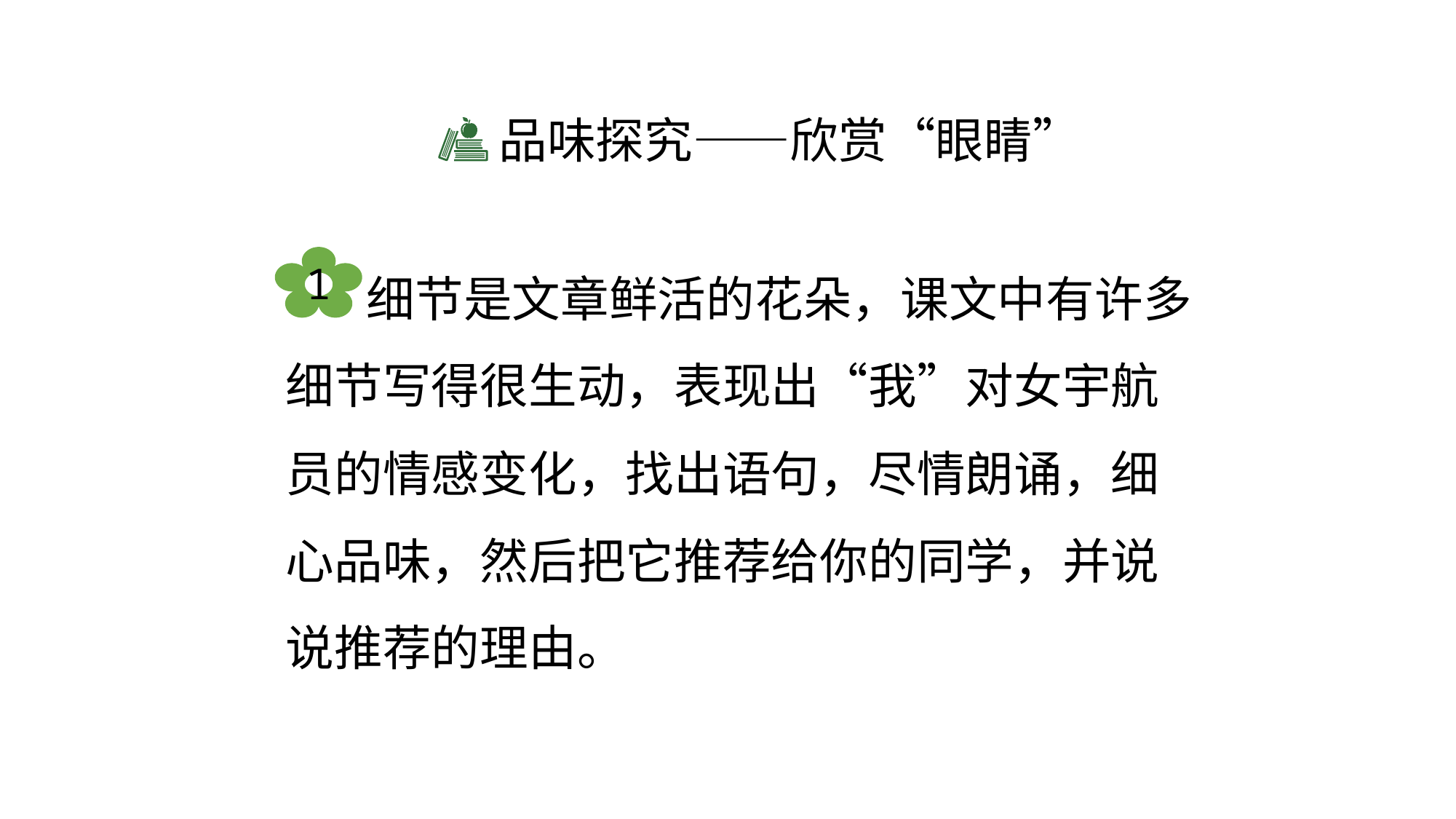

品味探究——欣赏“眼睛”

   细节是文章鲜活的花朵，课文中有许多细节写得很生动，表现出“我”对女宇航员的情感变化，找出语句，尽情朗诵，细心品味，然后把它推荐给你的同学，并说说推荐的理由。
1